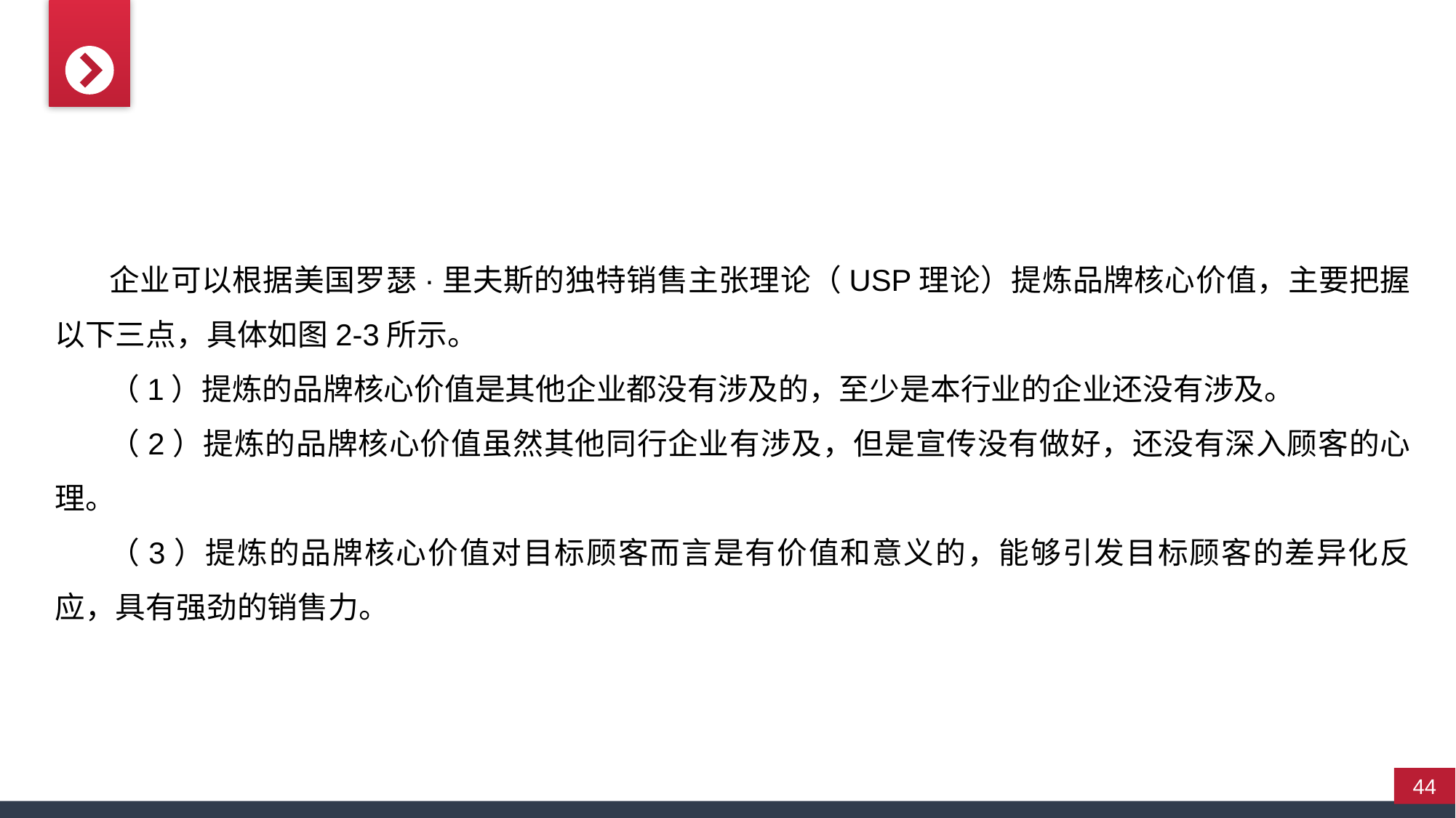

企业可以根据美国罗瑟·里夫斯的独特销售主张理论（USP理论）提炼品牌核心价值，主要把握以下三点，具体如图2-3所示。
（1）提炼的品牌核心价值是其他企业都没有涉及的，至少是本行业的企业还没有涉及。
（2）提炼的品牌核心价值虽然其他同行企业有涉及，但是宣传没有做好，还没有深入顾客的心理。
（3）提炼的品牌核心价值对目标顾客而言是有价值和意义的，能够引发目标顾客的差异化反应，具有强劲的销售力。